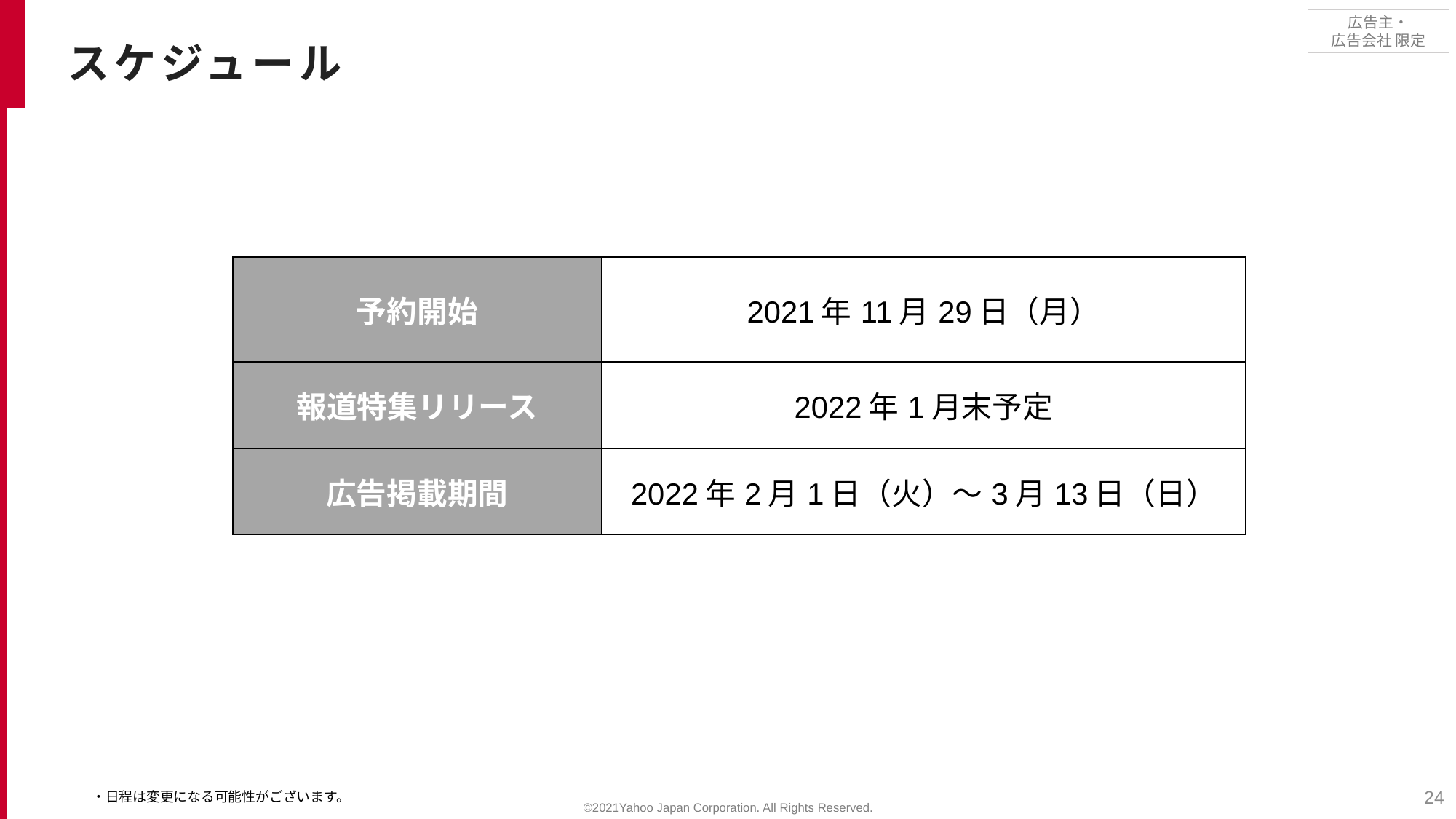

スケジュール

| 予約開始 | 2021年11月29日（月） |
| --- | --- |
| 報道特集リリース | 2022年1月末予定 |
| 広告掲載期間 | 2022年2月1日（火）～3月13日（日） |

・日程は変更になる可能性がございます。
24